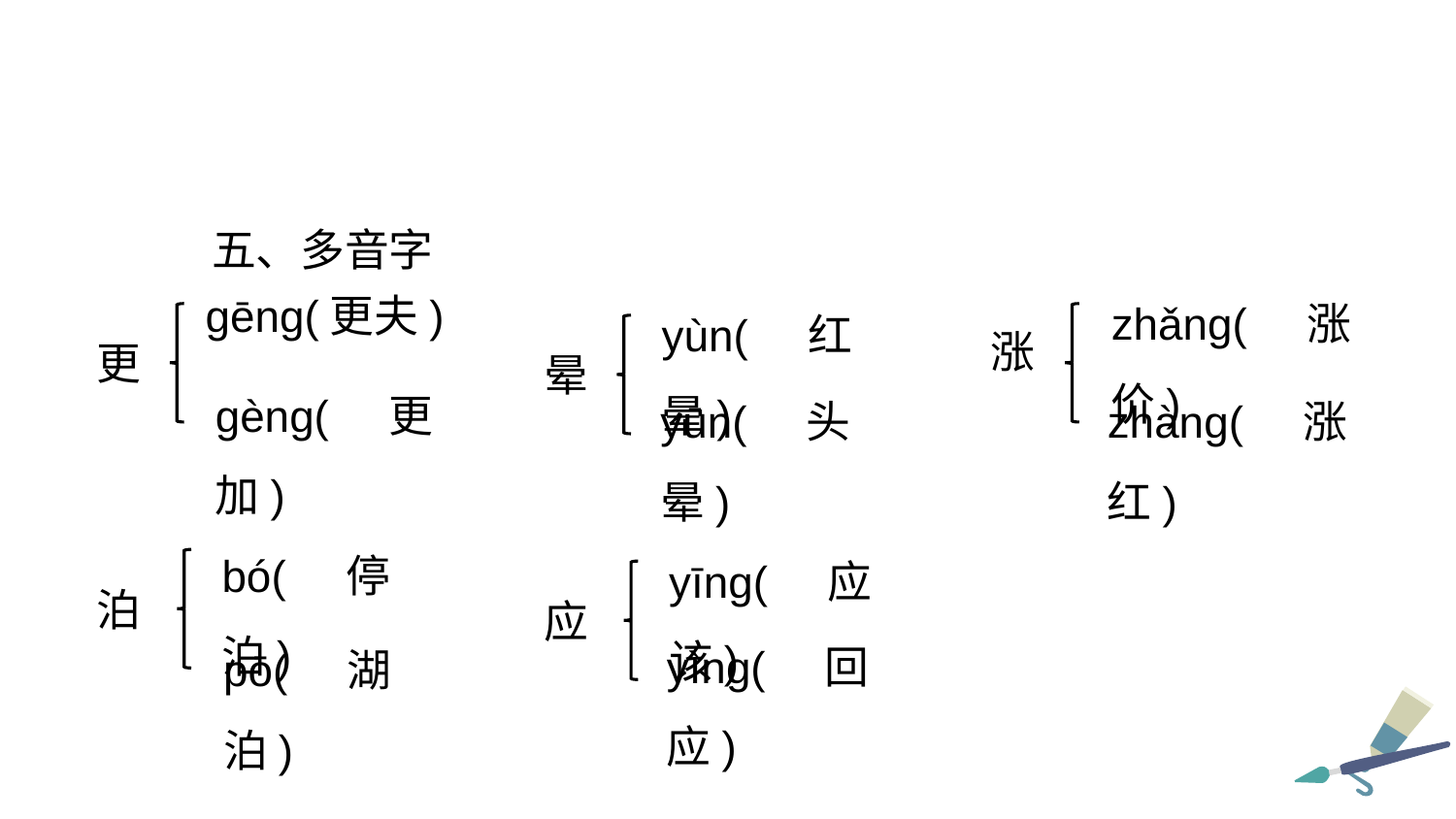

五、多音字

zhǎng(涨价)
yùn(红晕)
gēng(更夫)

涨
更
晕
gèng(更加)
yūn(头晕)
zhàng(涨红)
bó(停泊)
yīng(应该)

泊
应
yìng(回应)
pō(湖泊)